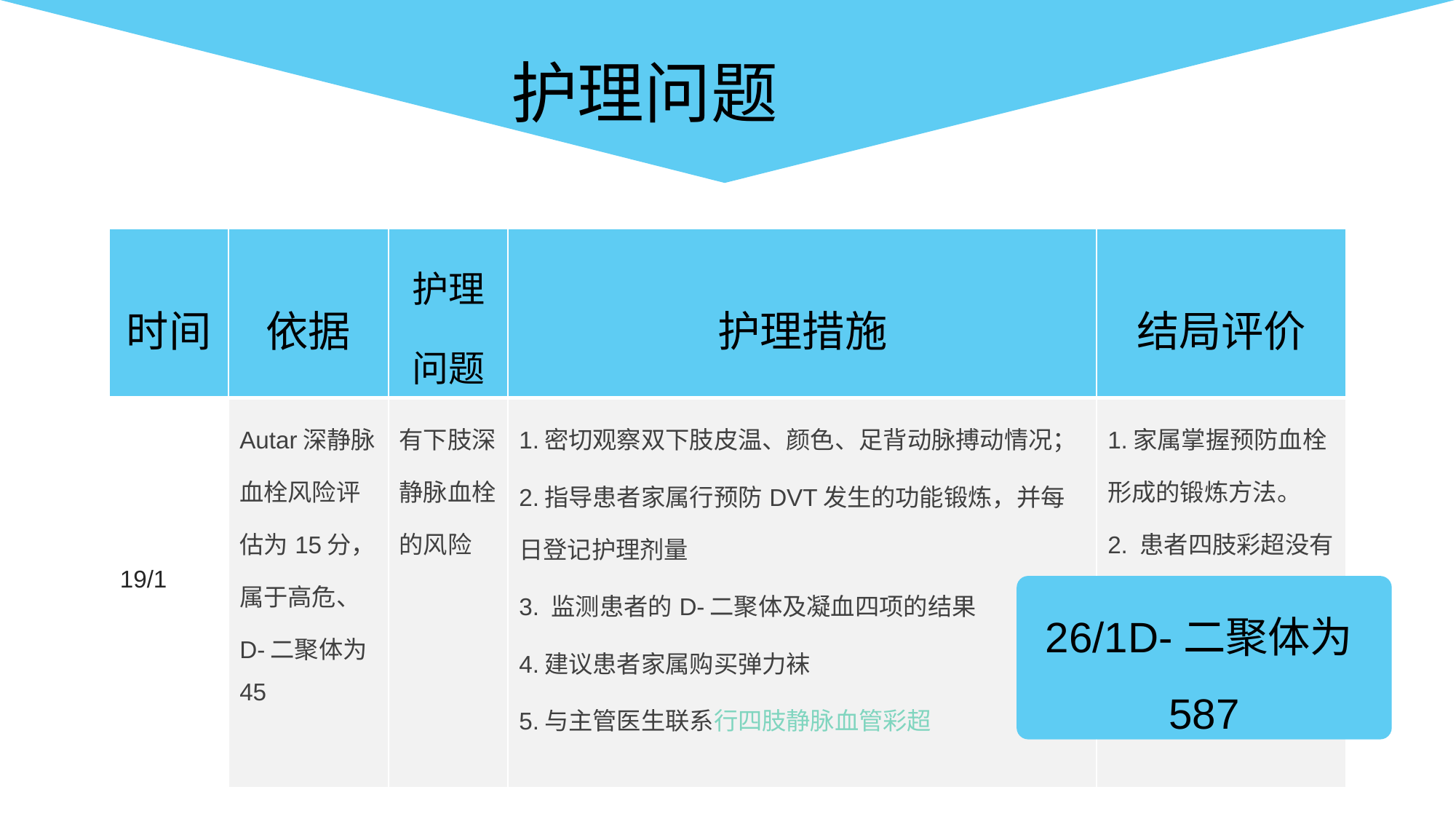

护理问题
| 时间 | 依据 | 护理问题 | 护理措施 | 结局评价 |
| --- | --- | --- | --- | --- |
| 19/1 | Autar深静脉血栓风险评估为15分，属于高危、D-二聚体为45 | 有下肢深静脉血栓的风险 | 1.密切观察双下肢皮温、颜色、足背动脉搏动情况； 2.指导患者家属行预防DVT发生的功能锻炼，并每日登记护理剂量 3. 监测患者的D-二聚体及凝血四项的结果 4.建议患者家属购买弹力袜 5.与主管医生联系行四肢静脉血管彩超 | 1.家属掌握预防血栓形成的锻炼方法。 2. 患者四肢彩超没有发生深静脉血栓 |
26/1D-二聚体为587